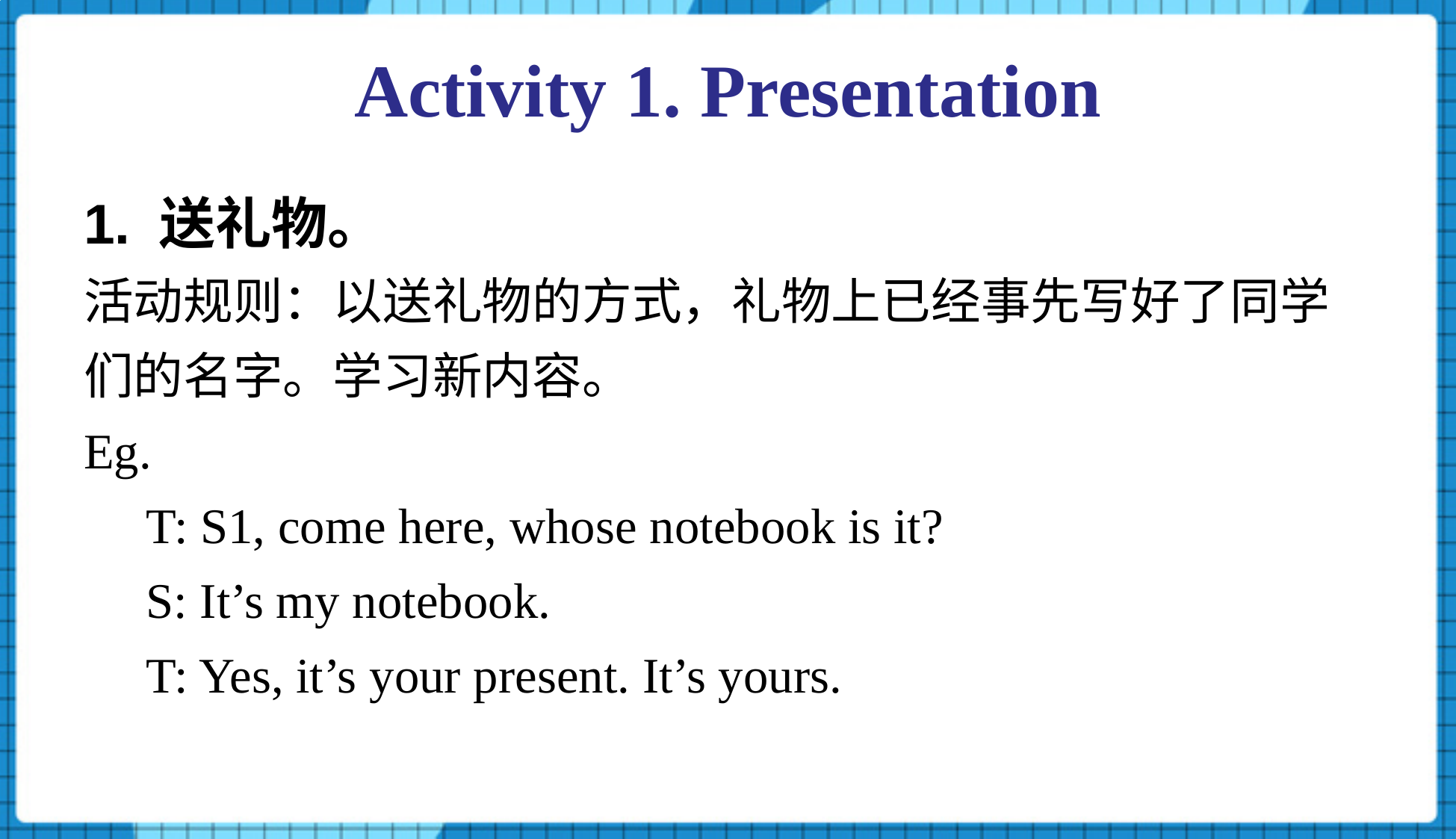

Activity 1. Presentation
1. 送礼物。
活动规则：以送礼物的方式，礼物上已经事先写好了同学们的名字。学习新内容。
Eg.
     T: S1, come here, whose notebook is it?
     S: It’s my notebook.
     T: Yes, it’s your present. It’s yours.